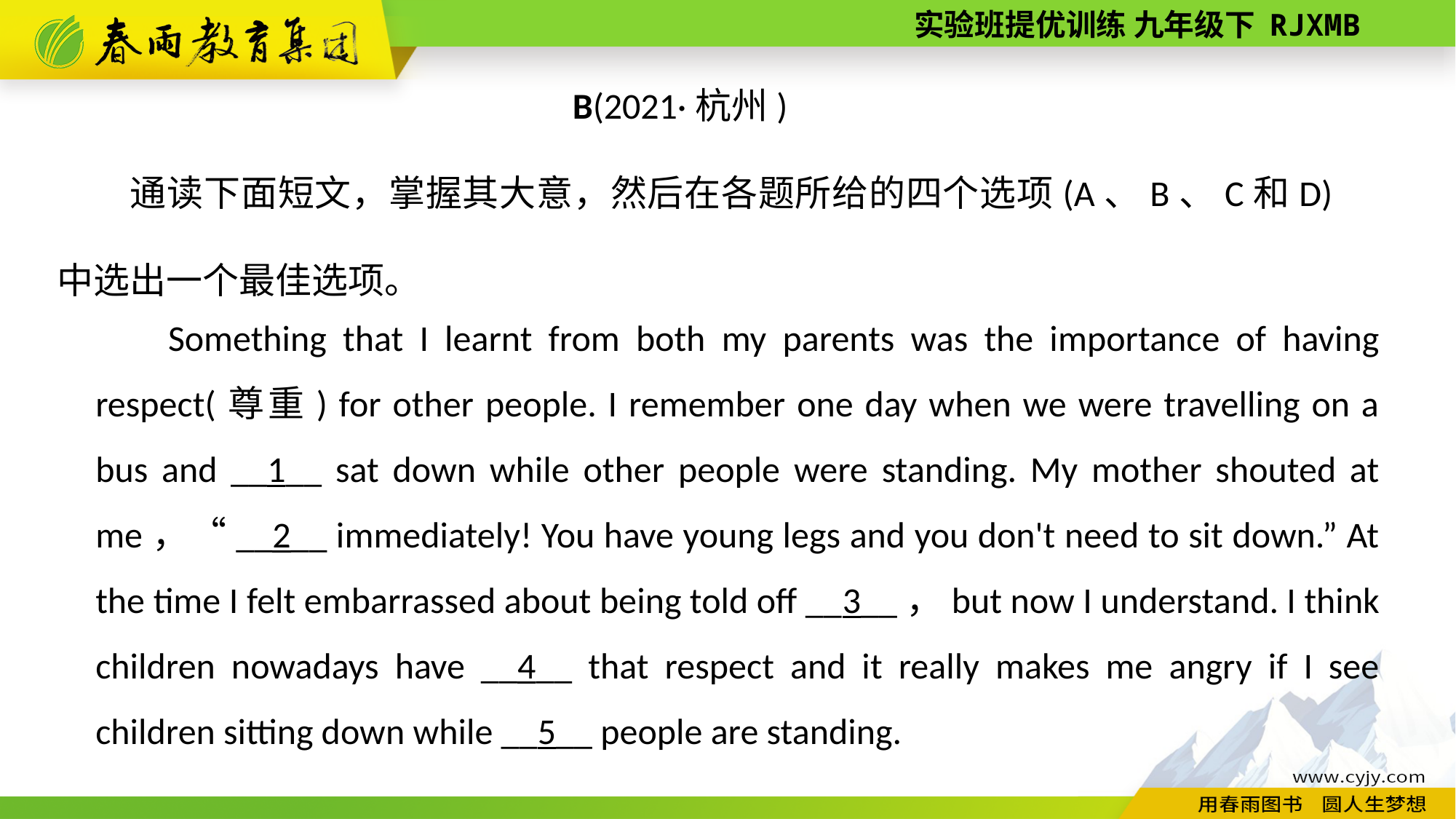

B(2021·杭州)
通读下面短文，掌握其大意，然后在各题所给的四个选项(A、B、C和D)中选出一个最佳选项。
Something that I learnt from both my parents was the importance of having respect(尊重) for other people. I remember one day when we were travelling on a bus and __1__ sat down while other people were standing. My mother shouted at me，“__2__ immediately! You have young legs and you don't need to sit down.” At the time I felt embarrassed about being told off __3__，but now I understand. I think children nowadays have __4__ that respect and it really makes me angry if I see children sitting down while __5__ people are standing.